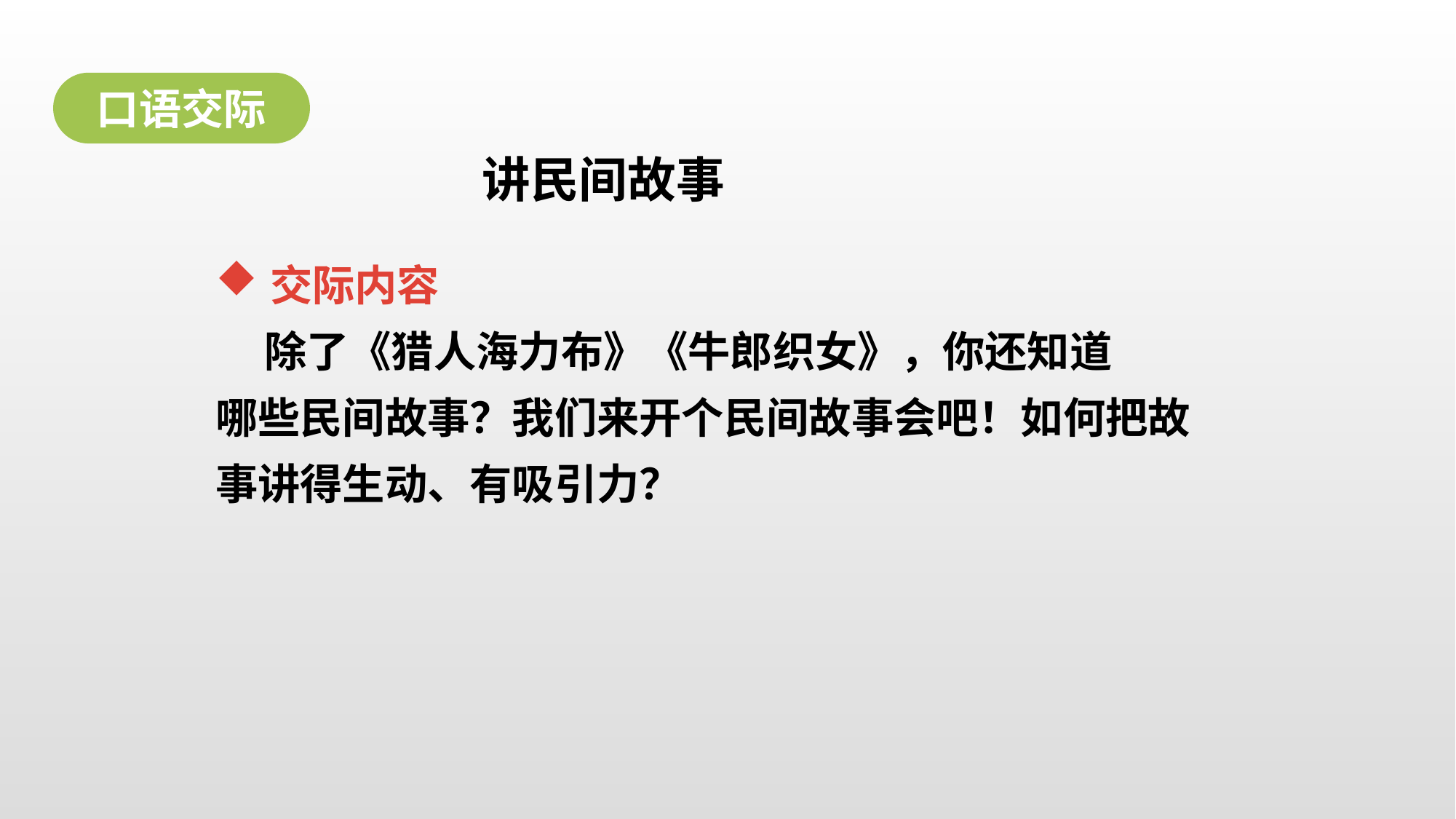

口语交际
讲民间故事
交际内容
    除了《猎人海力布》《牛郎织女》，你还知道
哪些民间故事？我们来开个民间故事会吧！如何把故
事讲得生动、有吸引力？